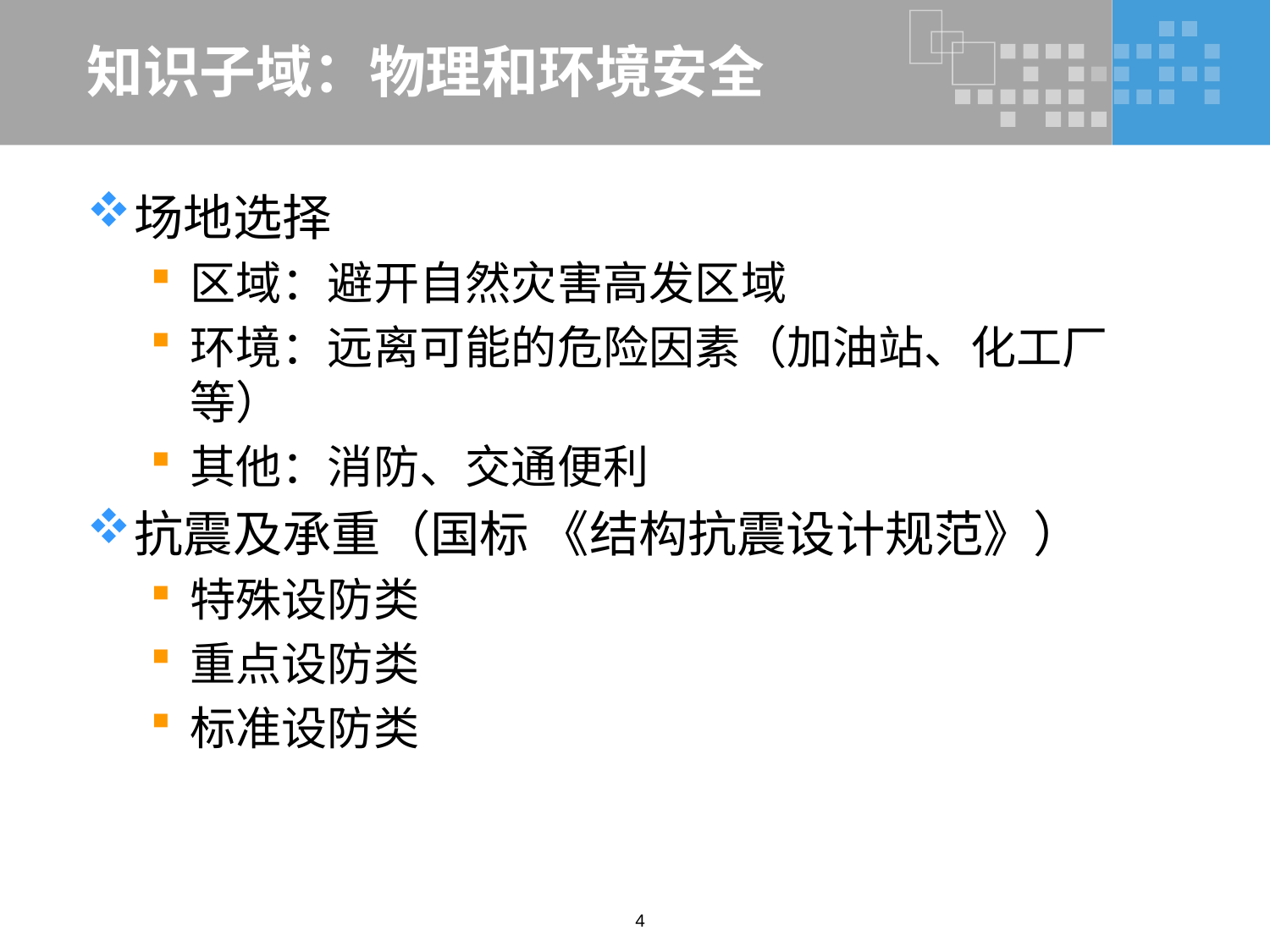

# 知识子域：物理和环境安全
场地选择
区域：避开自然灾害高发区域
环境：远离可能的危险因素（加油站、化工厂等）
其他：消防、交通便利
抗震及承重（国标 《结构抗震设计规范》）
特殊设防类
重点设防类
标准设防类

4